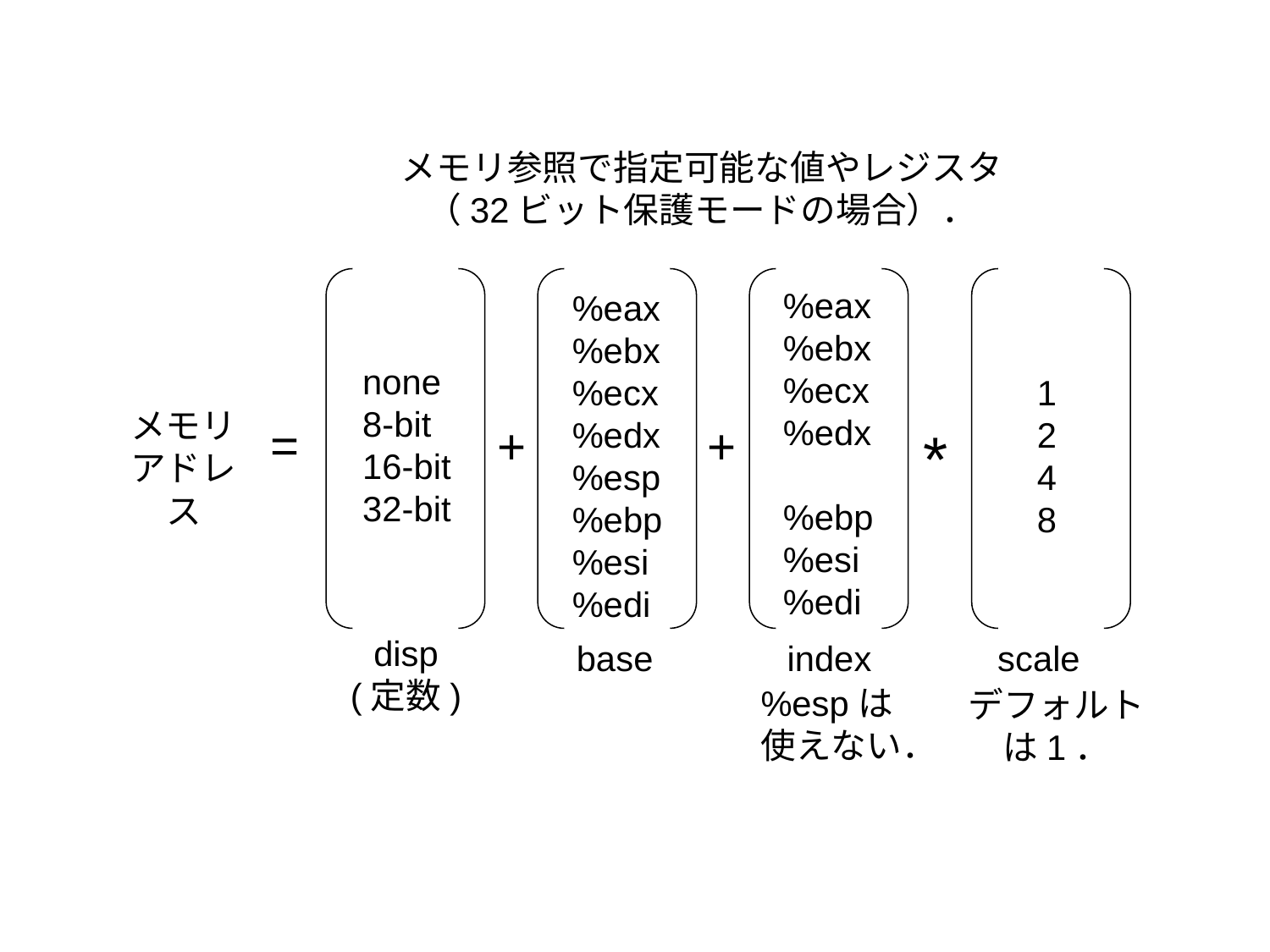

メモリ参照で指定可能な値やレジスタ
（32ビット保護モードの場合）．

%eax
%ebx
%ecx
%edx

%ebp
%esi
%edi
%eax
%ebx
%ecx
%edx
%esp
%ebp
%esi
%edi
none
8-bit
16-bit
32-bit
1
2
4
8
メモリ
アドレス
=
+
+
*
disp
(定数)
base
index
scale
%espは
使えない．
デフォルト
は1．